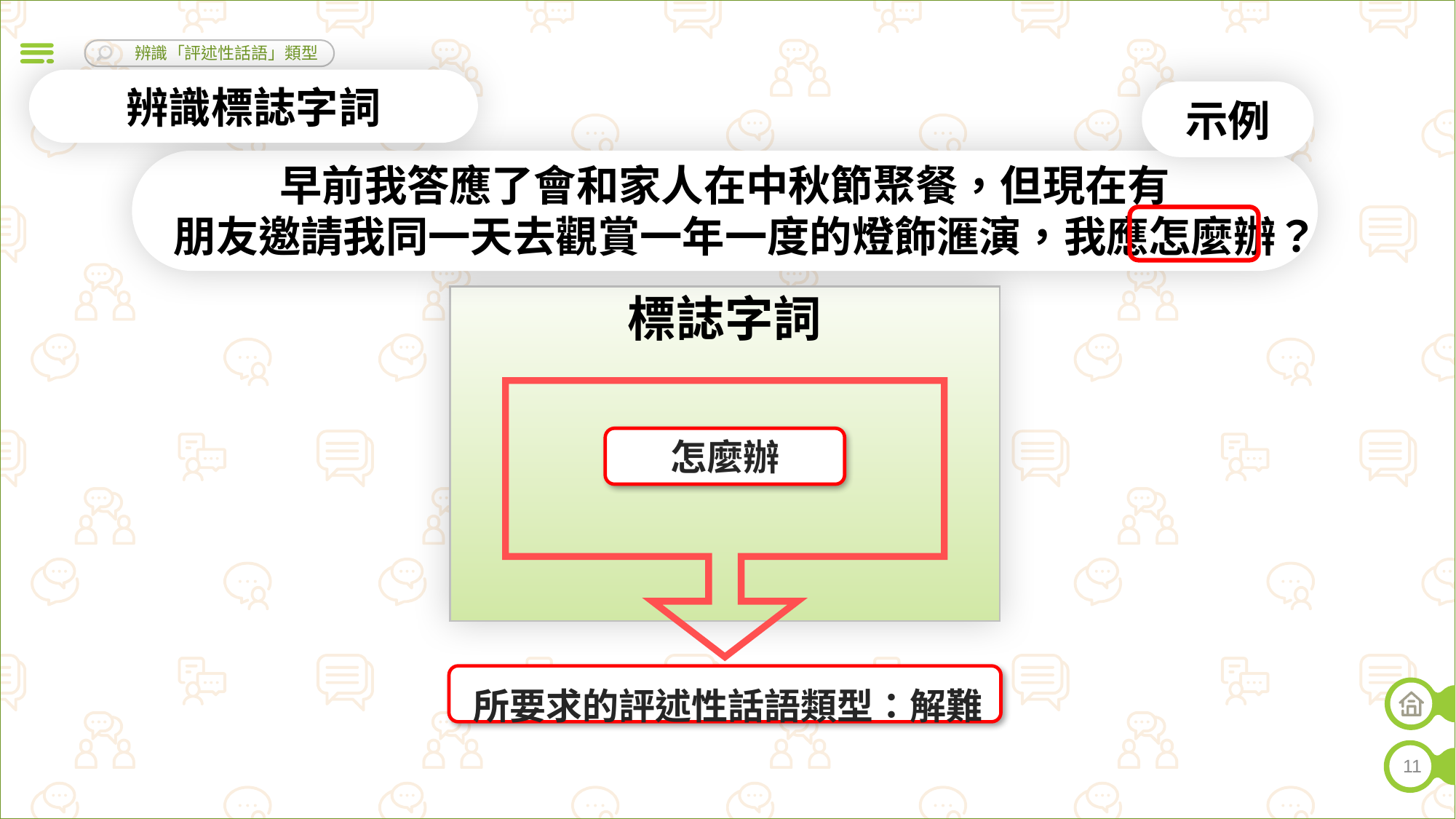

辨識標誌字詞
示例

早前我答應了會和家人在中秋節聚餐，但現在有
朋友邀請我同一天去觀賞一年一度的燈飾滙演，我應怎麼辦？

標誌字詞

怎麼辦
所要求的評述性話語類型：解難

11